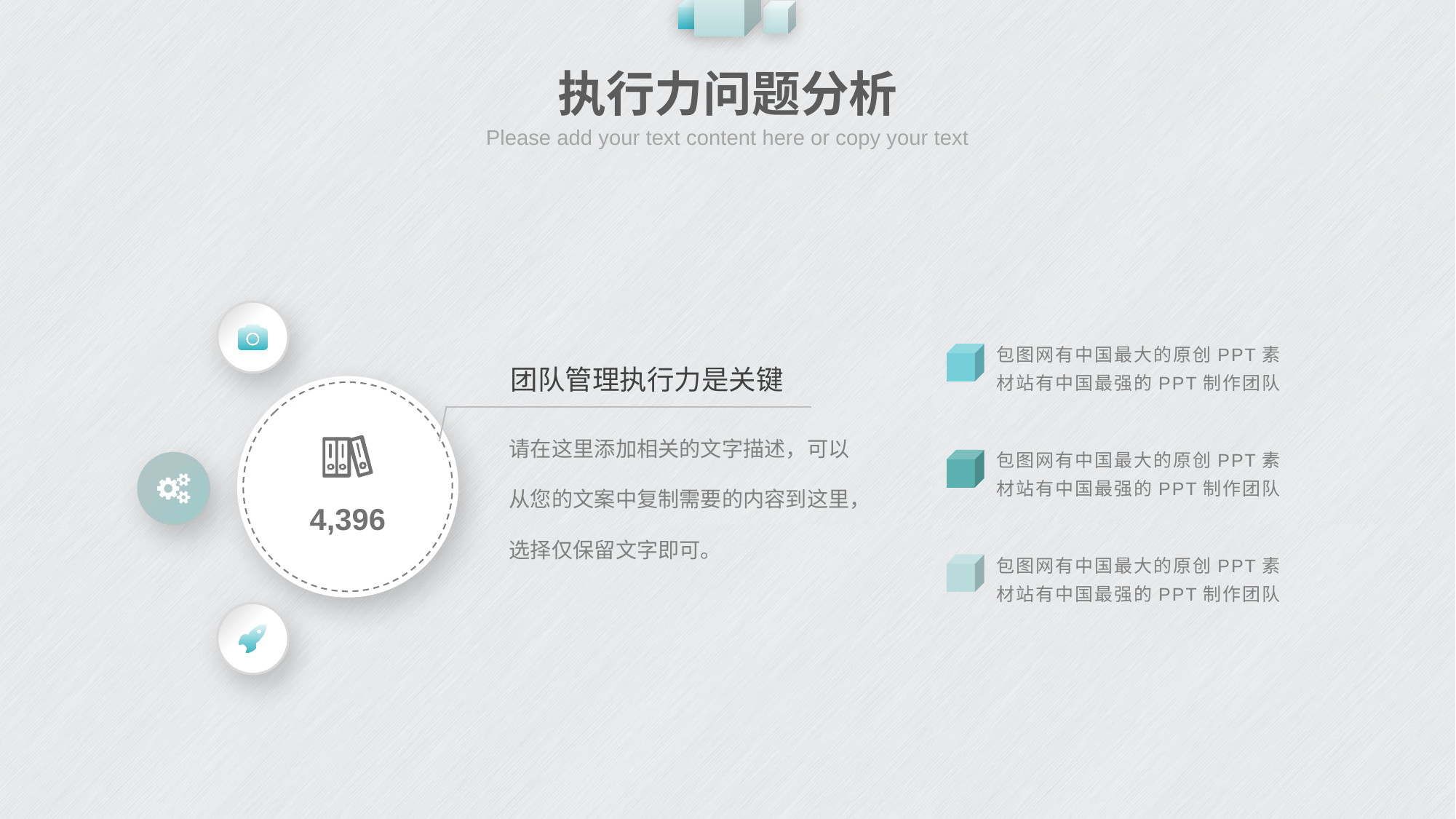

# 执行力问题分析
Please add your text content here or copy your text

包图网有中国最大的原创PPT素材站有中国最强的PPT制作团队

团队管理执行力是关键

4,396
请在这里添加相关的文字描述，可以从您的文案中复制需要的内容到这里，选择仅保留文字即可。
包图网有中国最大的原创PPT素材站有中国最强的PPT制作团队

包图网有中国最大的原创PPT素材站有中国最强的PPT制作团队